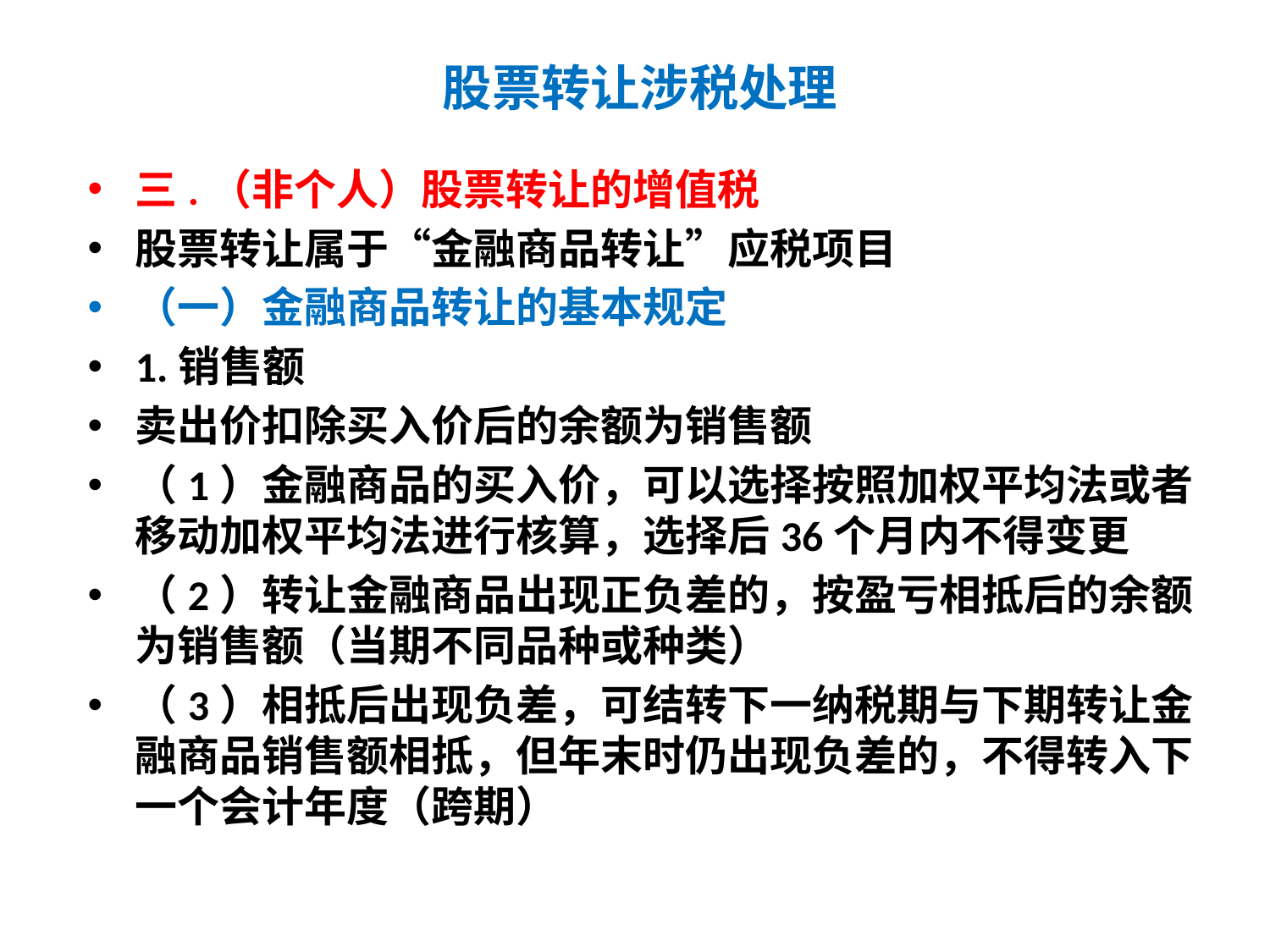

# 股票转让涉税处理
三.（非个人）股票转让的增值税
股票转让属于“金融商品转让”应税项目
（一）金融商品转让的基本规定
1.销售额
卖出价扣除买入价后的余额为销售额
（1）金融商品的买入价，可以选择按照加权平均法或者移动加权平均法进行核算，选择后36个月内不得变更
（2）转让金融商品出现正负差的，按盈亏相抵后的余额为销售额（当期不同品种或种类）
（3）相抵后出现负差，可结转下一纳税期与下期转让金融商品销售额相抵，但年末时仍出现负差的，不得转入下一个会计年度（跨期）